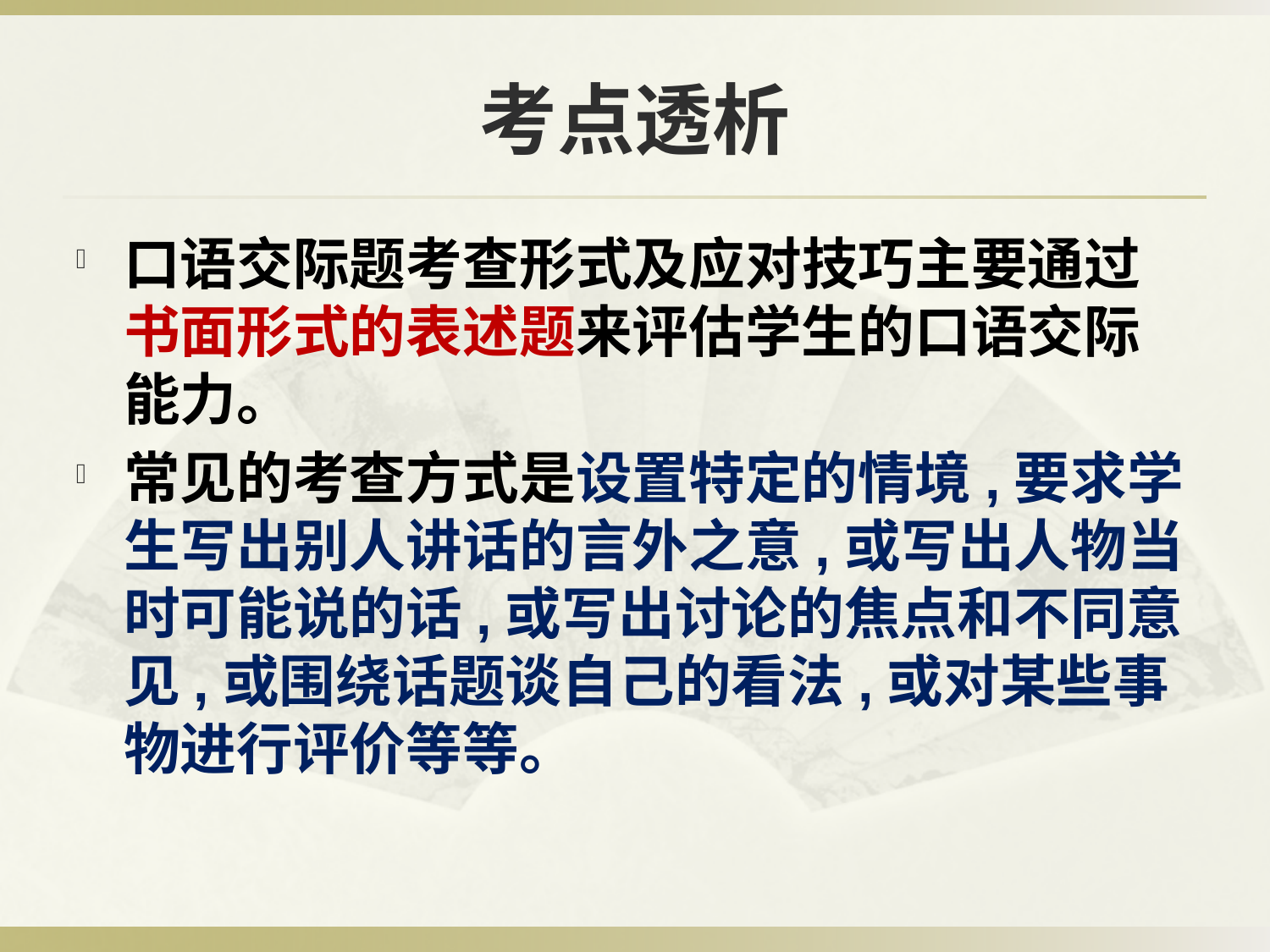

# 考点透析
口语交际题考查形式及应对技巧主要通过书面形式的表述题来评估学生的口语交际能力。
常见的考查方式是设置特定的情境,要求学生写出别人讲话的言外之意,或写出人物当时可能说的话,或写出讨论的焦点和不同意见,或围绕话题谈自己的看法,或对某些事物进行评价等等。